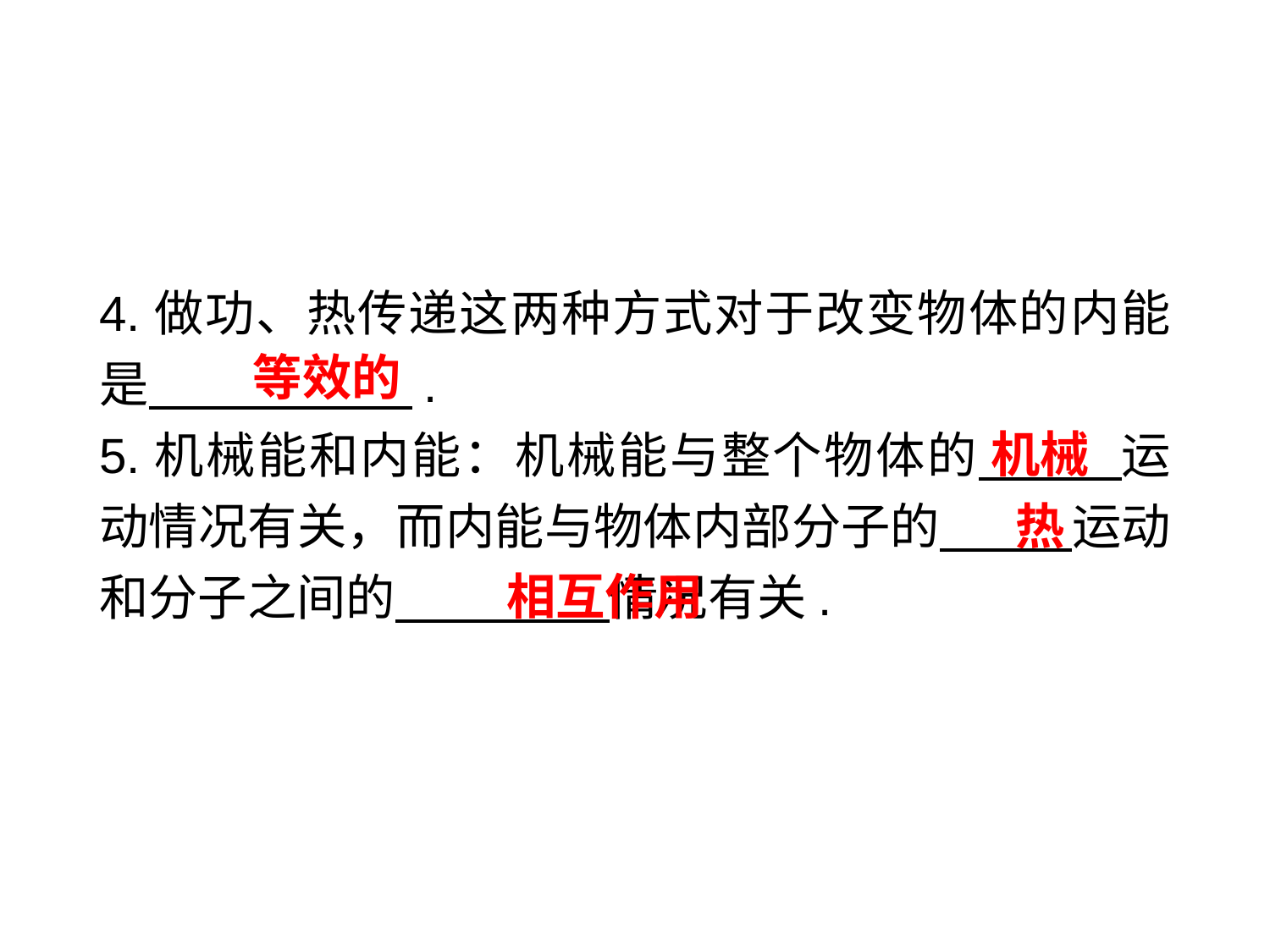

4.做功、热传递这两种方式对于改变物体的内能是　　      　　.
5.机械能和内能：机械能与整个物体的　　   运动情况有关，而内能与物体内部分子的　　   运动和分子之间的　　      　情况有关.
等效的
 机械
 热
相互作用